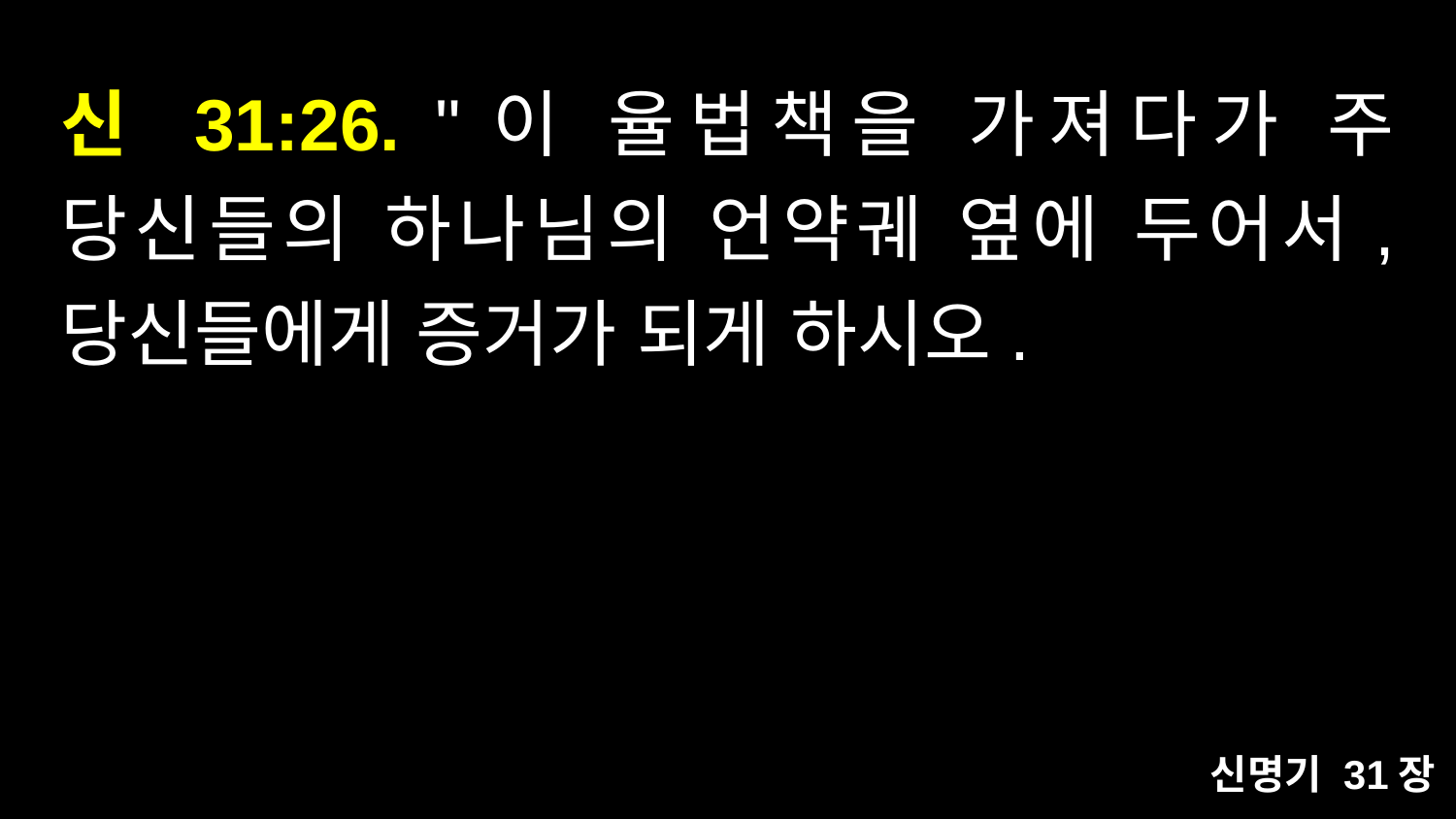

# 신 31:26. "이 율법책을 가져다가 주 당신들의 하나님의 언약궤 옆에 두어서, 당신들에게 증거가 되게 하시오.
신명기 31장